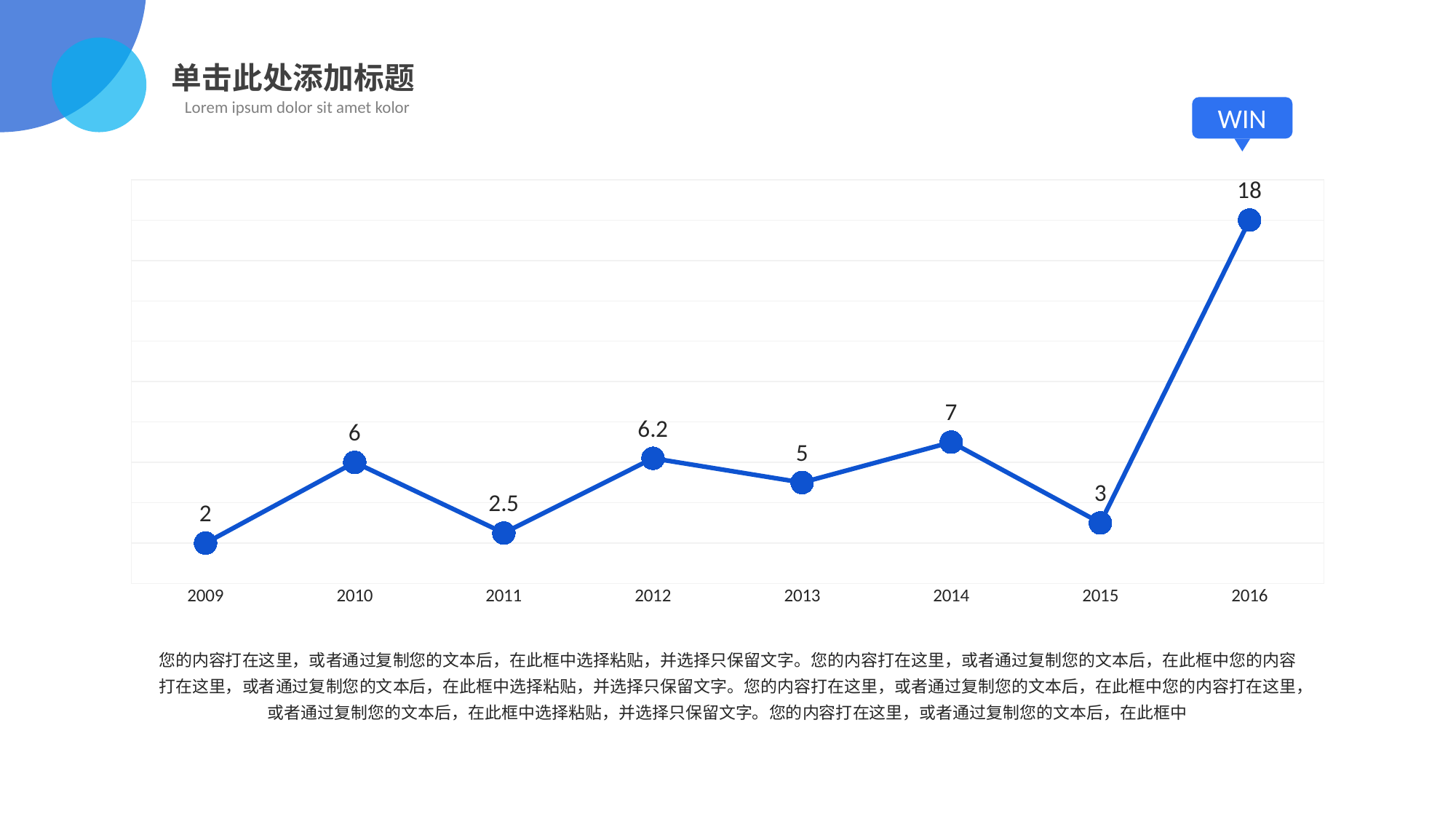

单击此处添加标题
Lorem ipsum dolor sit amet kolor
WIN

### Chart

| Category | 业绩（亿元） |
|---|---|
| 2009 | 2.0 |
| 2010 | 6.0 |
| 2011 | 2.5 |
| 2012 | 6.2 |
| 2013 | 5.0 |
| 2014 | 7.0 |
| 2015 | 3.0 |
| 2016 | 18.0 |
您的内容打在这里，或者通过复制您的文本后，在此框中选择粘贴，并选择只保留文字。您的内容打在这里，或者通过复制您的文本后，在此框中您的内容打在这里，或者通过复制您的文本后，在此框中选择粘贴，并选择只保留文字。您的内容打在这里，或者通过复制您的文本后，在此框中您的内容打在这里，或者通过复制您的文本后，在此框中选择粘贴，并选择只保留文字。您的内容打在这里，或者通过复制您的文本后，在此框中